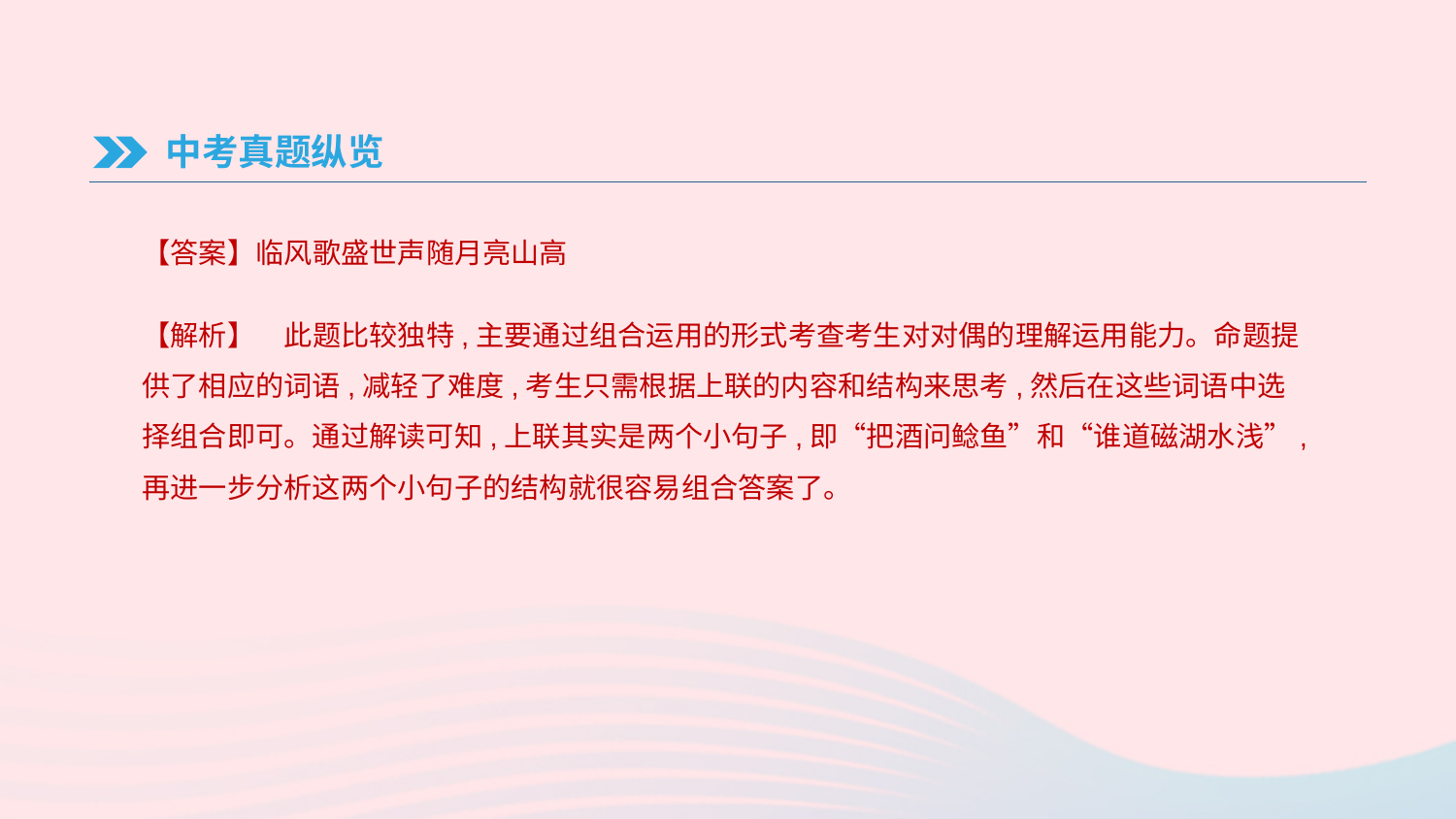

中考真题纵览

【答案】临风歌盛世声随月亮山高
【解析】　此题比较独特,主要通过组合运用的形式考查考生对对偶的理解运用能力。命题提供了相应的词语,减轻了难度,考生只需根据上联的内容和结构来思考,然后在这些词语中选择组合即可。通过解读可知,上联其实是两个小句子,即“把酒问鲶鱼”和“谁道磁湖水浅”,再进一步分析这两个小句子的结构就很容易组合答案了。